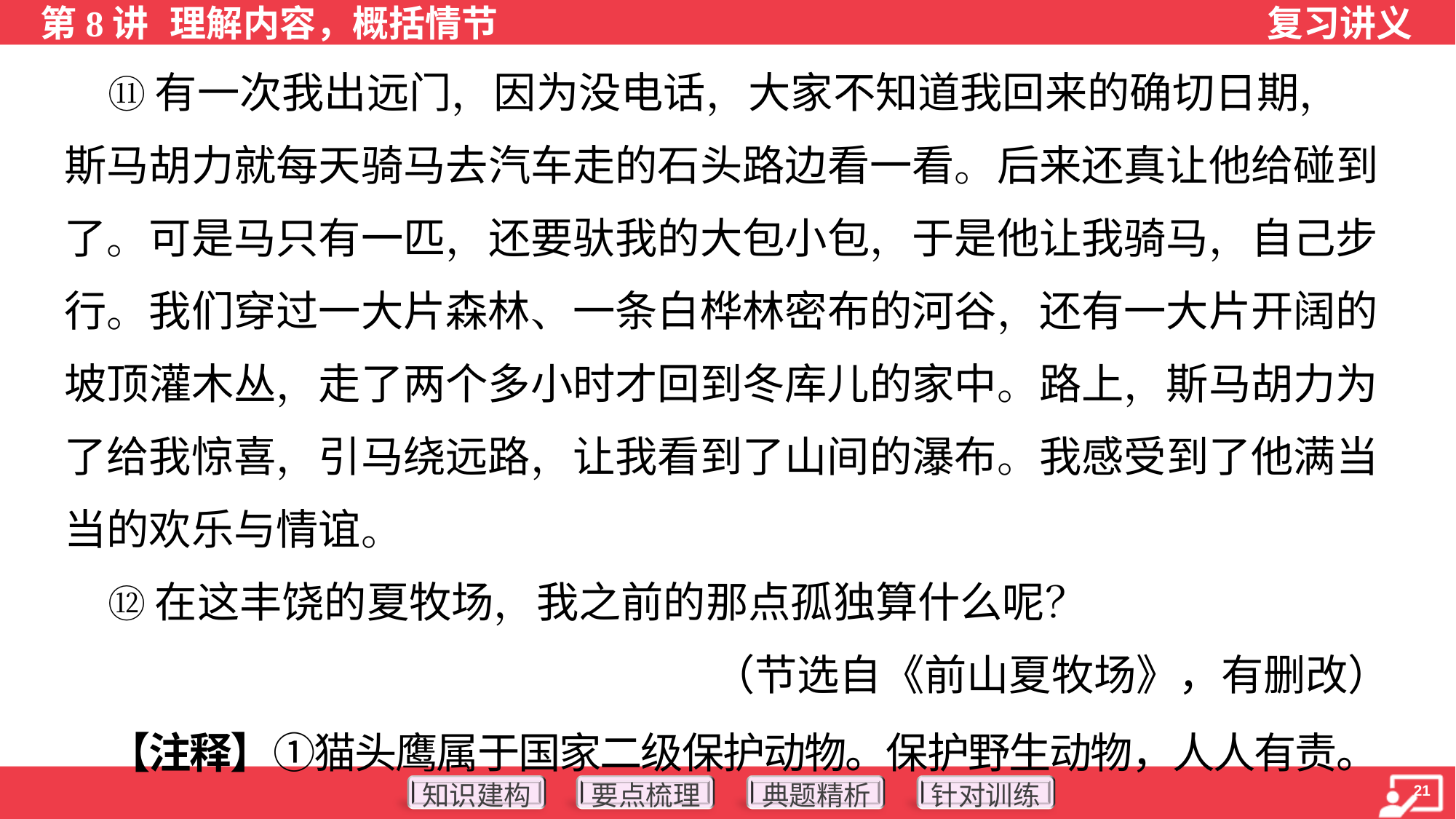

⑪有一次我出远门，因为没电话，大家不知道我回来的确切日期，
斯马胡力就每天骑马去汽车走的石头路边看一看。后来还真让他给碰到
了。可是马只有一匹，还要驮我的大包小包，于是他让我骑马，自己步
行。我们穿过一大片森林、一条白桦林密布的河谷，还有一大片开阔的
坡顶灌木丛，走了两个多小时才回到冬库儿的家中。路上，斯马胡力为
了给我惊喜，引马绕远路，让我看到了山间的瀑布。我感受到了他满当
当的欢乐与情谊。
    ⑫在这丰饶的夏牧场，我之前的那点孤独算什么呢？
（节选自《前山夏牧场》，有删改）
    【注释】①猫头鹰属于国家二级保护动物。保护野生动物，人人有责。